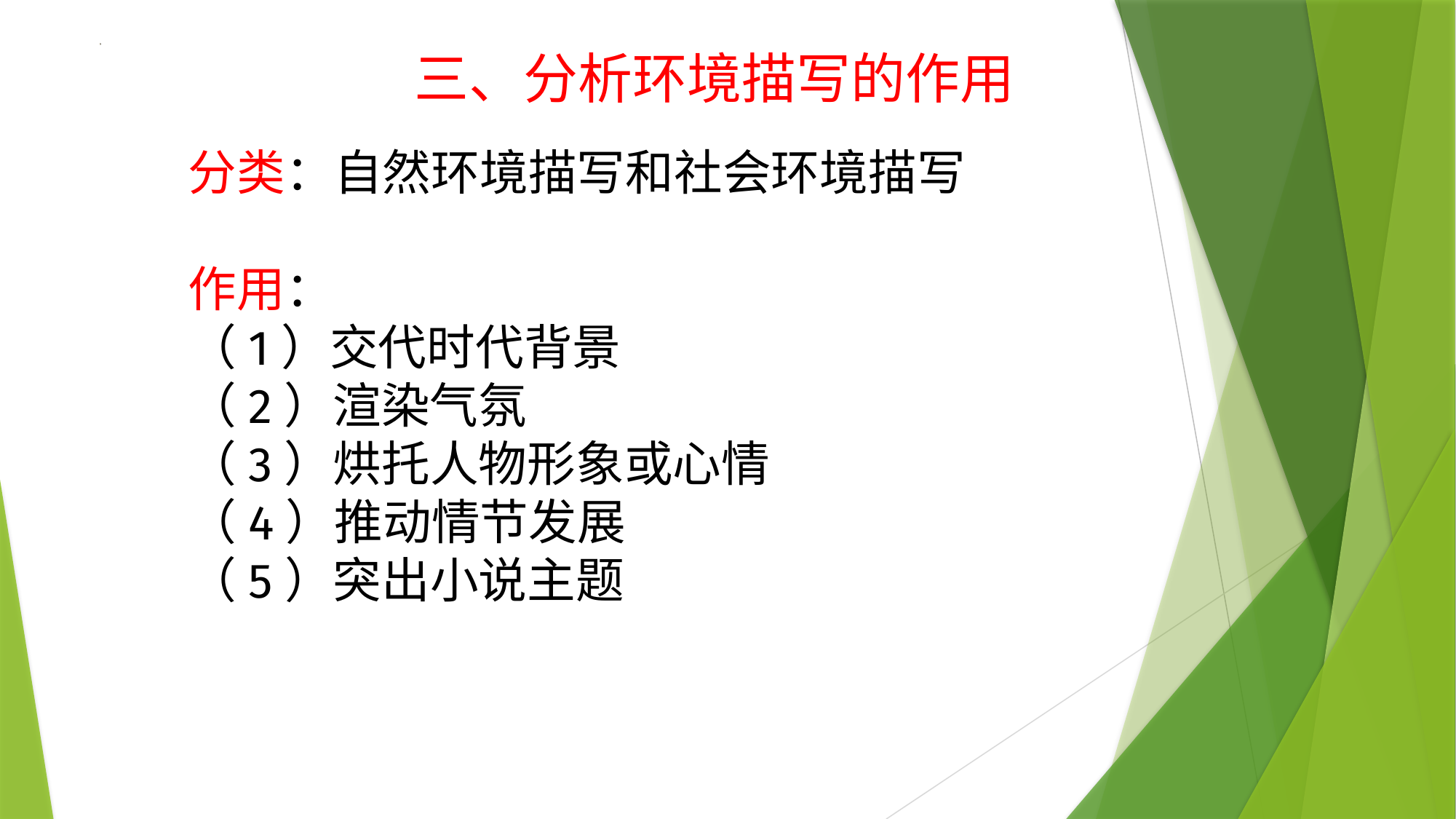

三、分析环境描写的作用

分类：自然环境描写和社会环境描写

作用：
（1）交代时代背景
（2）渲染气氛
（3）烘托人物形象或心情
（4）推动情节发展
（5）突出小说主题